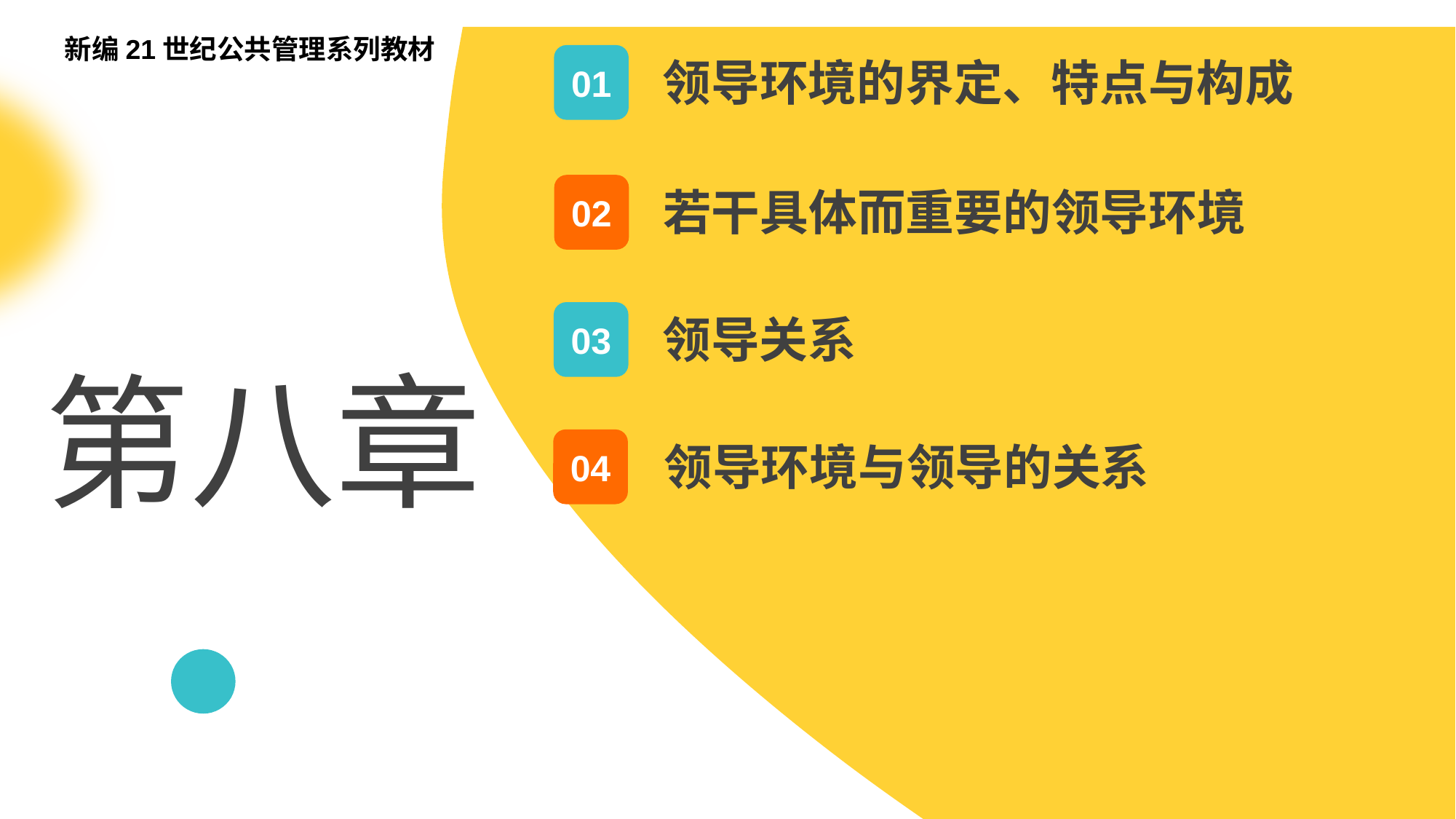

新编21世纪公共管理系列教材

01
领导环境的界定、特点与构成

02
若干具体而重要的领导环境
03
领导关系
第八章
04
领导环境与领导的关系